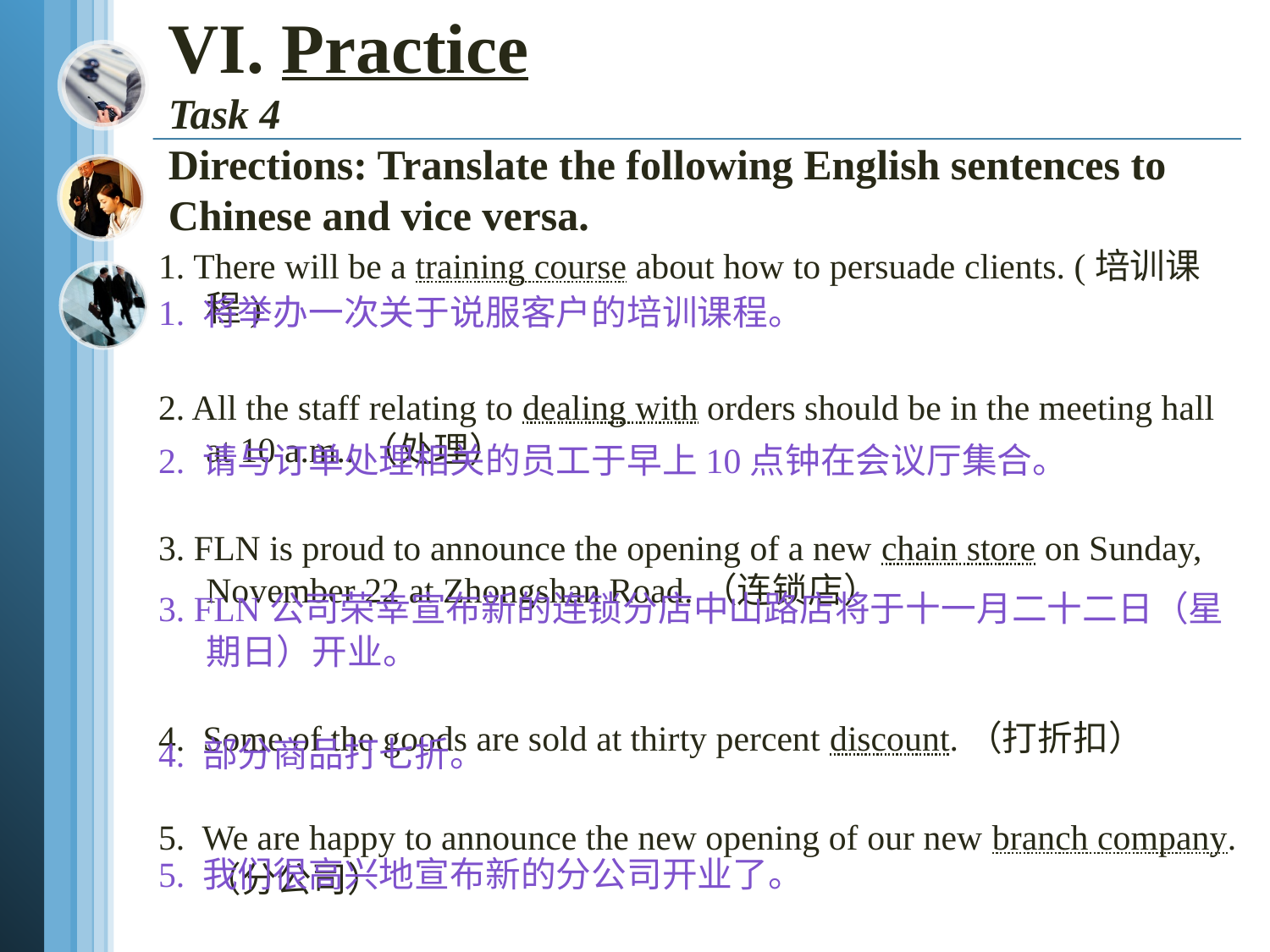

# VI. Practice Task 4 Directions: Translate the following English sentences to Chinese and vice versa.
1. There will be a training course about how to persuade clients. (培训课程)

2. All the staff relating to dealing with orders should be in the meeting hall at 10 a.m..（处理）

3. FLN is proud to announce the opening of a new chain store on Sunday, November 22 at Zhongshan Road.（连锁店）

4.  Some of the goods are sold at thirty percent discount.（打折扣）

5.  We are happy to announce the new opening of our new branch company.（分公司）
1. 将举办一次关于说服客户的培训课程。

2. 请与订单处理相关的员工于早上10点钟在会议厅集合。

3. FLN公司荣幸宣布新的连锁分店中山路店将于十一月二十二日（星期日）开业。

4. 部分商品打七折。

5. 我们很高兴地宣布新的分公司开业了。